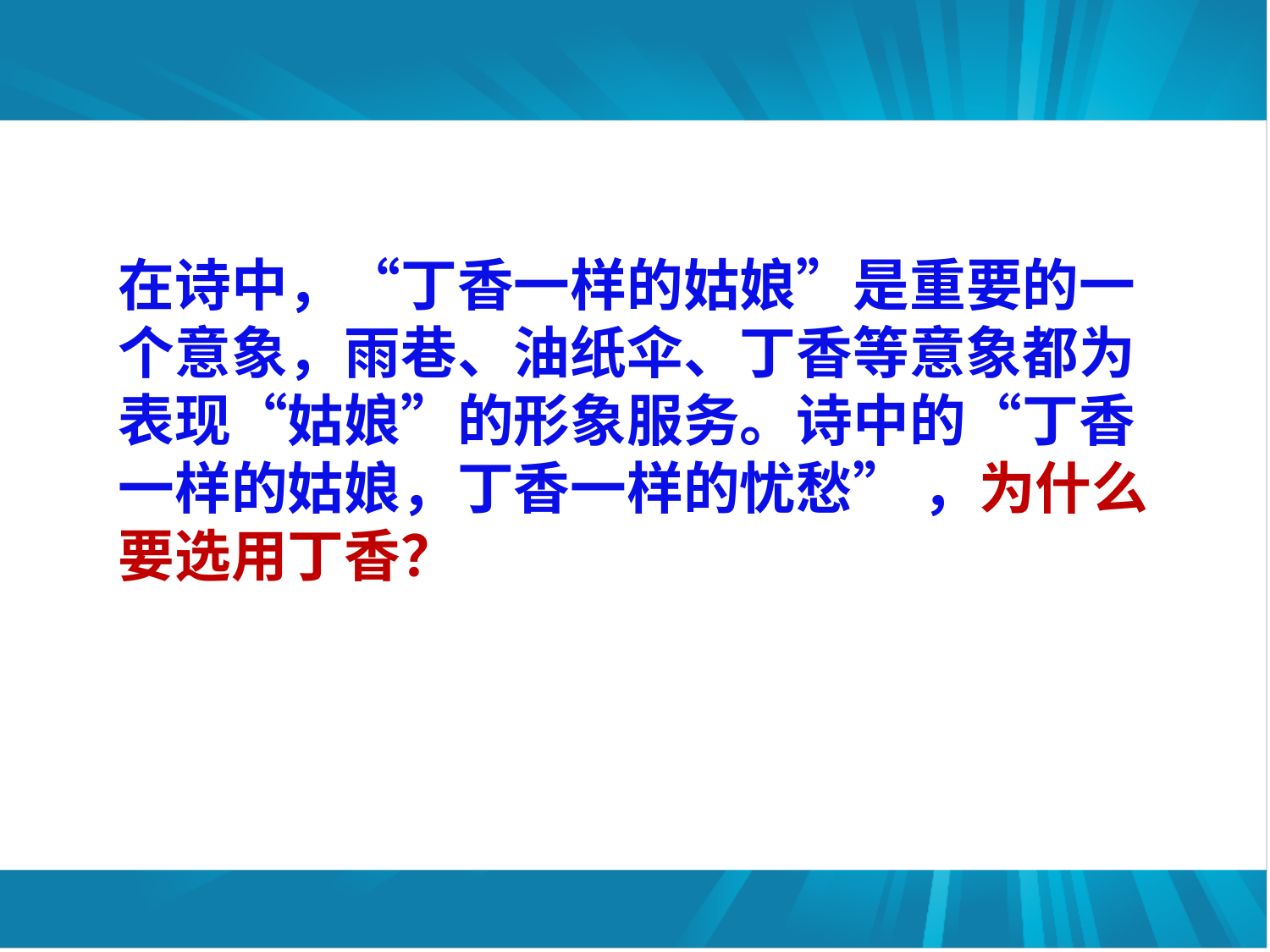

在诗中，“丁香一样的姑娘”是重要的一个意象，雨巷、油纸伞、丁香等意象都为表现“姑娘”的形象服务。诗中的“丁香一样的姑娘，丁香一样的忧愁” ，为什么要选用丁香？